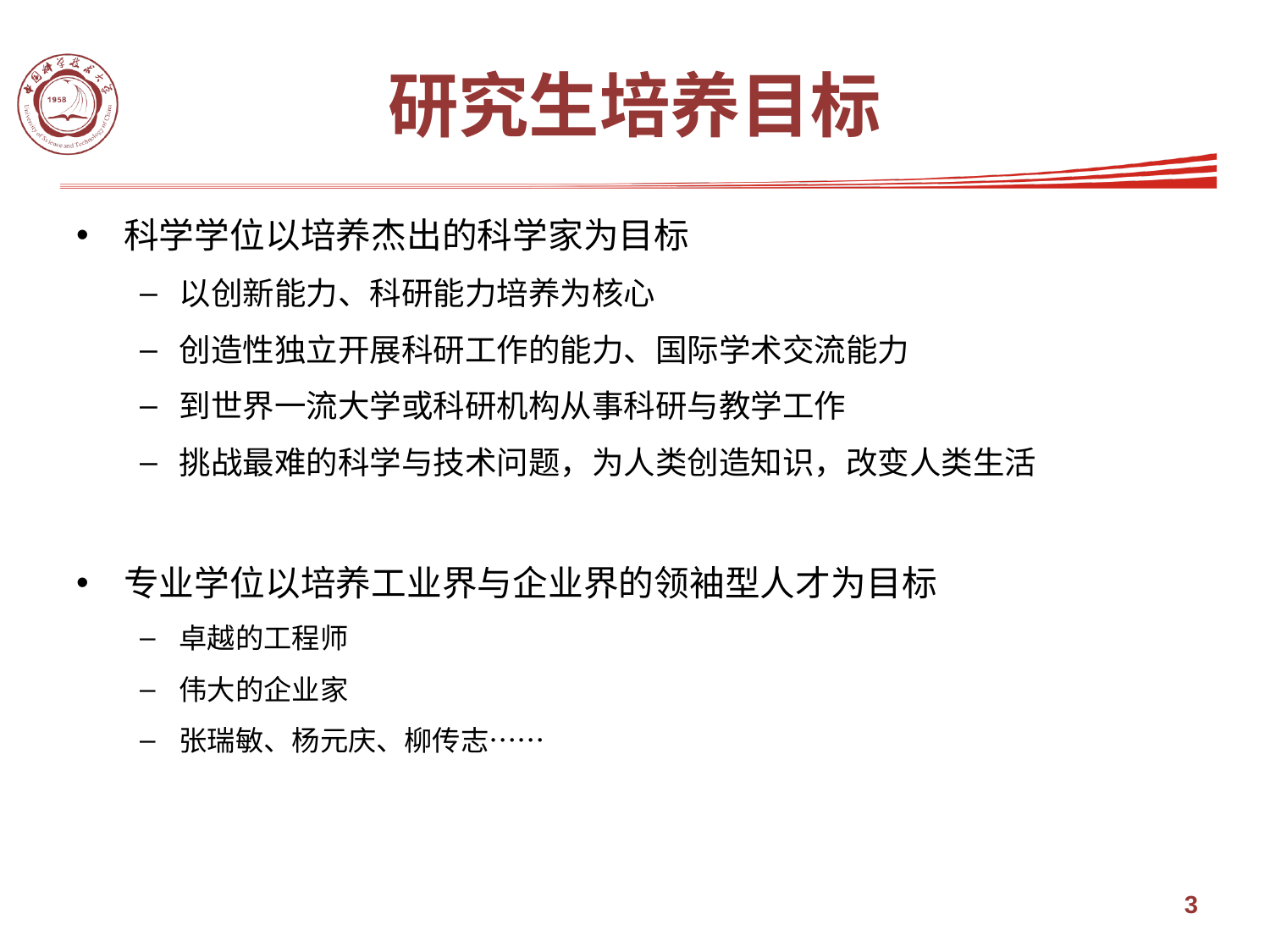

# 研究生培养目标
科学学位以培养杰出的科学家为目标
以创新能力、科研能力培养为核心
创造性独立开展科研工作的能力、国际学术交流能力
到世界一流大学或科研机构从事科研与教学工作
挑战最难的科学与技术问题，为人类创造知识，改变人类生活

专业学位以培养工业界与企业界的领袖型人才为目标
卓越的工程师
伟大的企业家
张瑞敏、杨元庆、柳传志……